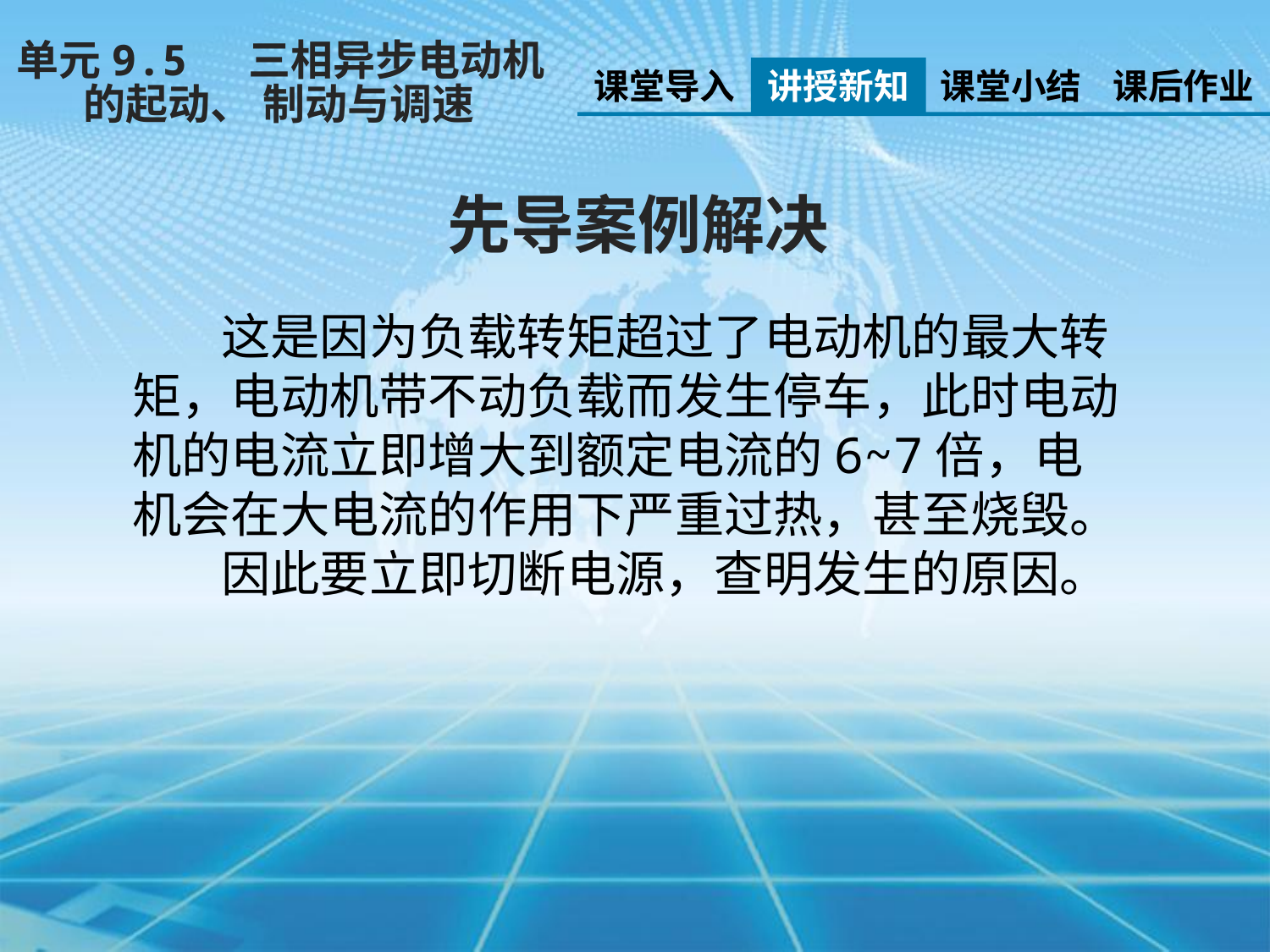

单元9.5  三相异步电动机
      的起动、 制动与调速
课堂导入
讲授新知
课堂小结
课后作业
先导案例解决
       这是因为负载转矩超过了电动机的最大转矩，电动机带不动负载而发生停车，此时电动机的电流立即增大到额定电流的6~7倍，电机会在大电流的作用下严重过热，甚至烧毁。
       因此要立即切断电源，查明发生的原因。